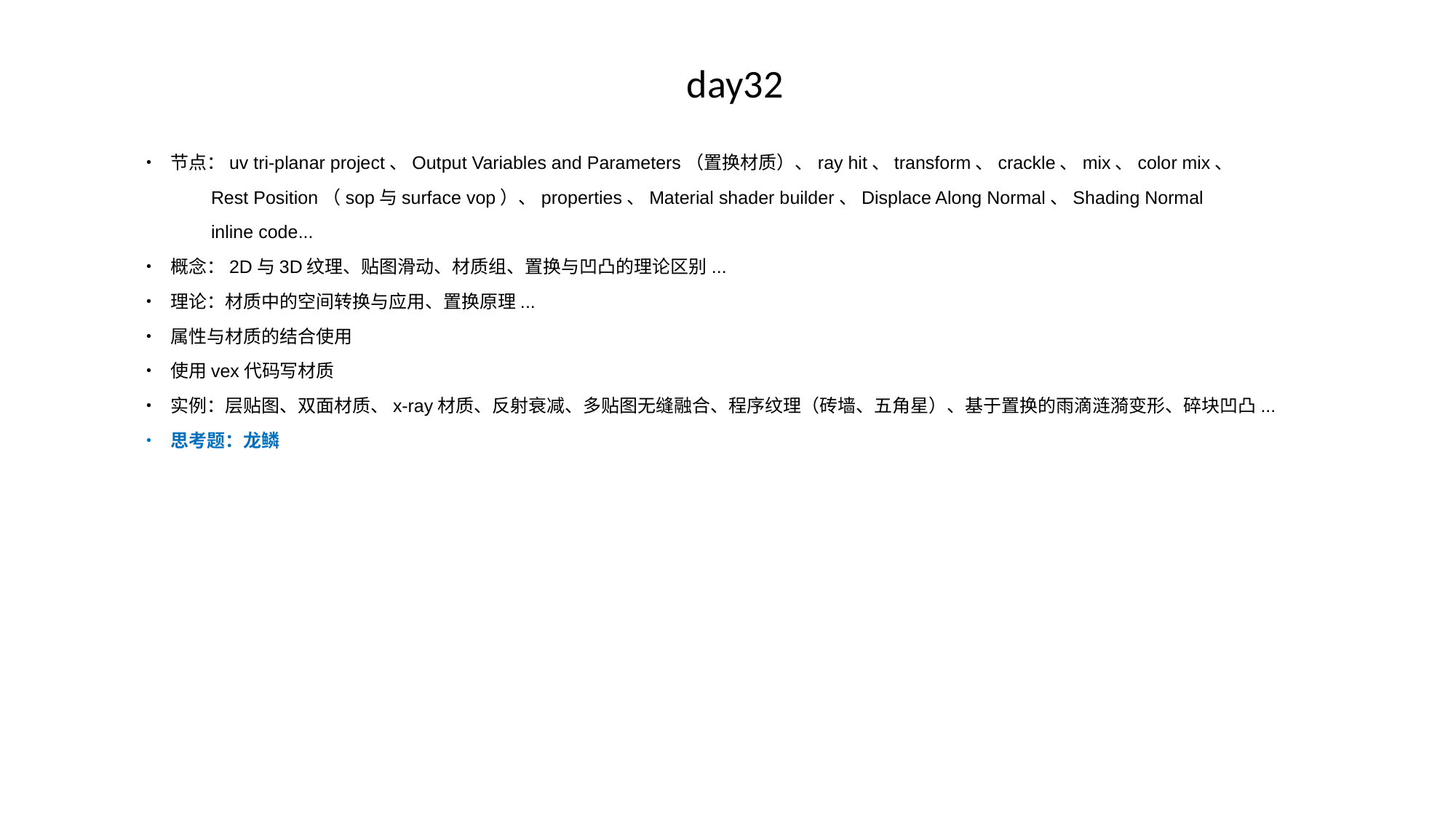

# day32
•  节点：uv tri-planar project、Output Variables and Parameters（置换材质）、ray hit、transform、crackle、mix、color mix、
              Rest Position（sop与surface vop）、properties、Material shader builder、Displace Along Normal、Shading Normal
              inline code...
•  概念：2D与3D纹理、贴图滑动、材质组、置换与凹凸的理论区别...
•  理论：材质中的空间转换与应用、置换原理...
•  属性与材质的结合使用
•  使用vex代码写材质
•  实例：层贴图、双面材质、x-ray材质、反射衰减、多贴图无缝融合、程序纹理（砖墙、五角星）、基于置换的雨滴涟漪变形、碎块凹凸...
•  思考题：龙鳞